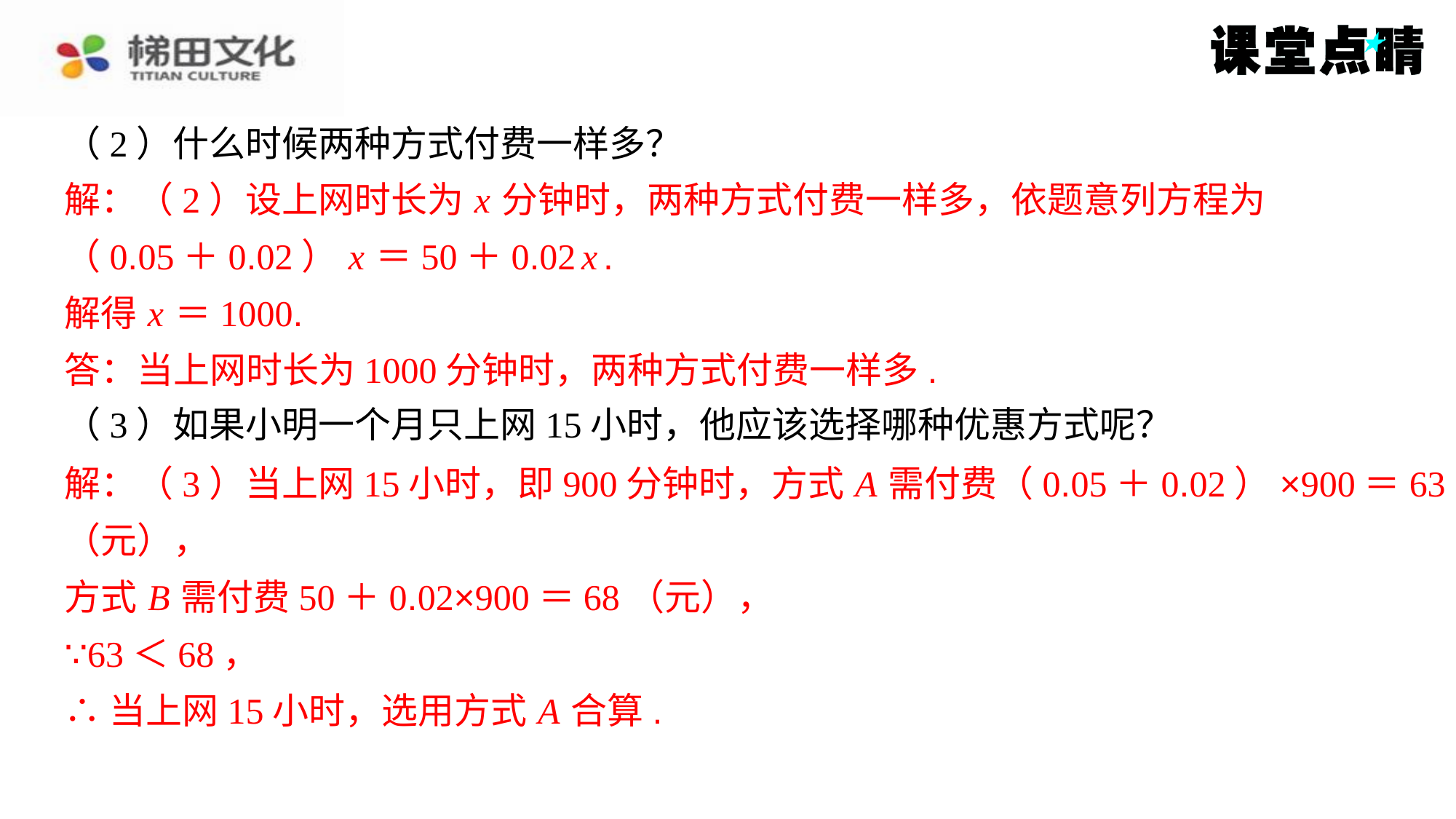

（2）什么时候两种方式付费一样多？
解：（2）设上网时长为 x 分钟时，两种方式付费一样多，依题意列方程为
（0.05＋0.02） x ＝50＋0.02 x .
解得 x ＝1000.
答：当上网时长为1000分钟时，两种方式付费一样多.
（3）如果小明一个月只上网15小时，他应该选择哪种优惠方式呢？
解：（3）当上网15小时，即900分钟时，方式 A 需付费（0.05＋0.02）×900＝63
（元），
方式 B 需付费50＋0.02×900＝68（元），
∵63＜68，
∴当上网15小时，选用方式 A 合算.
解：（2）设上网时长为 x 分钟时，两种方式付费一样多，依题意列方程为
（0.05＋0.02） x ＝50＋0.02 x .
解得 x ＝1000.
答：当上网时长为1000分钟时，两种方式付费一样多.
解：（3）当上网15小时，即900分钟时，方式 A 需付费（0.05＋0.02）×900＝63
（元），
方式 B 需付费50＋0.02×900＝68（元），
∵63＜68，
∴当上网15小时，选用方式 A 合算.